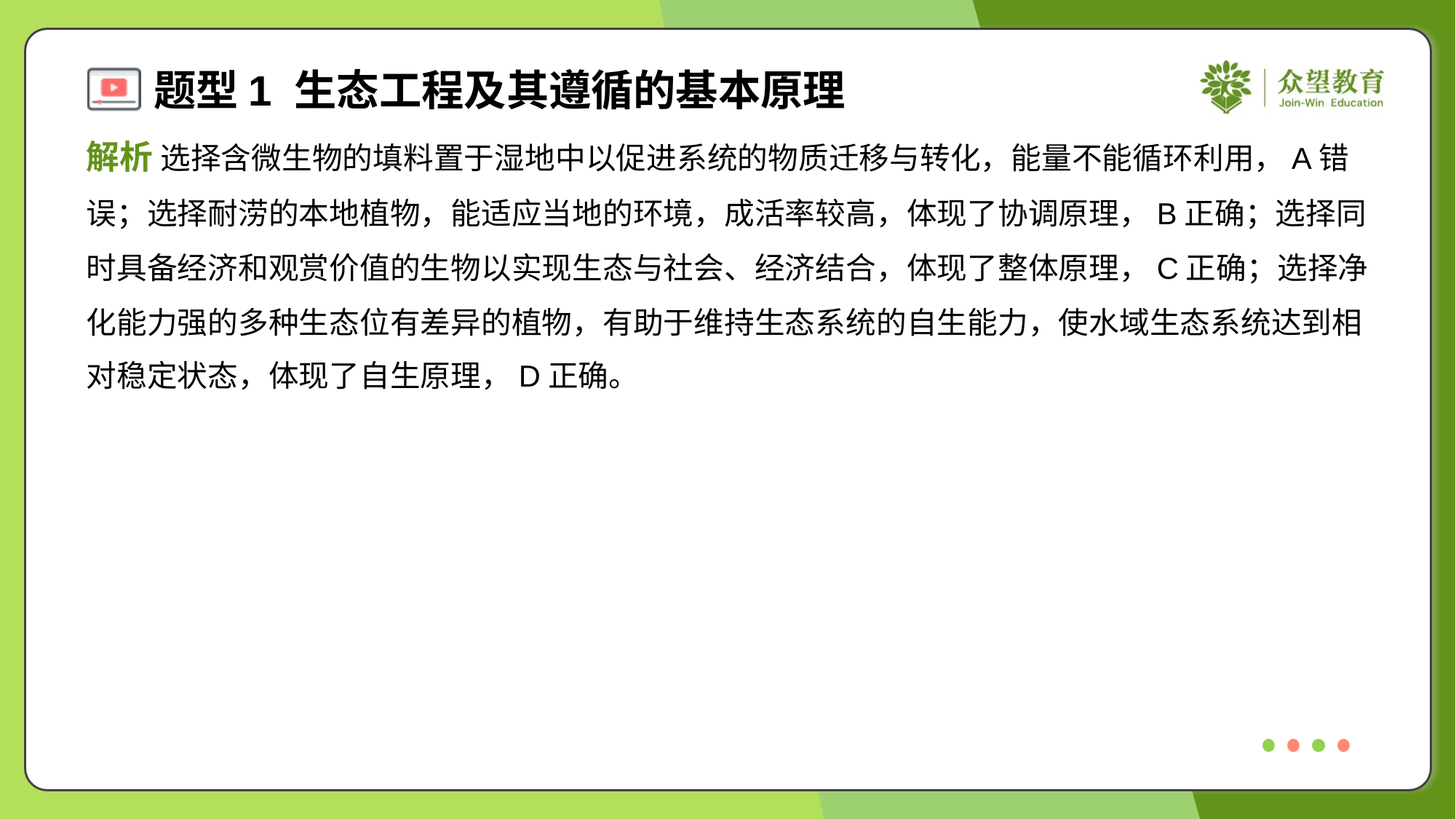

解析 选择含微生物的填料置于湿地中以促进系统的物质迁移与转化，能量不能循环利用，A错
误；选择耐涝的本地植物，能适应当地的环境，成活率较高，体现了协调原理，B正确；选择同
时具备经济和观赏价值的生物以实现生态与社会、经济结合，体现了整体原理，C正确；选择净
化能力强的多种生态位有差异的植物，有助于维持生态系统的自生能力，使水域生态系统达到相
对稳定状态，体现了自生原理，D正确。